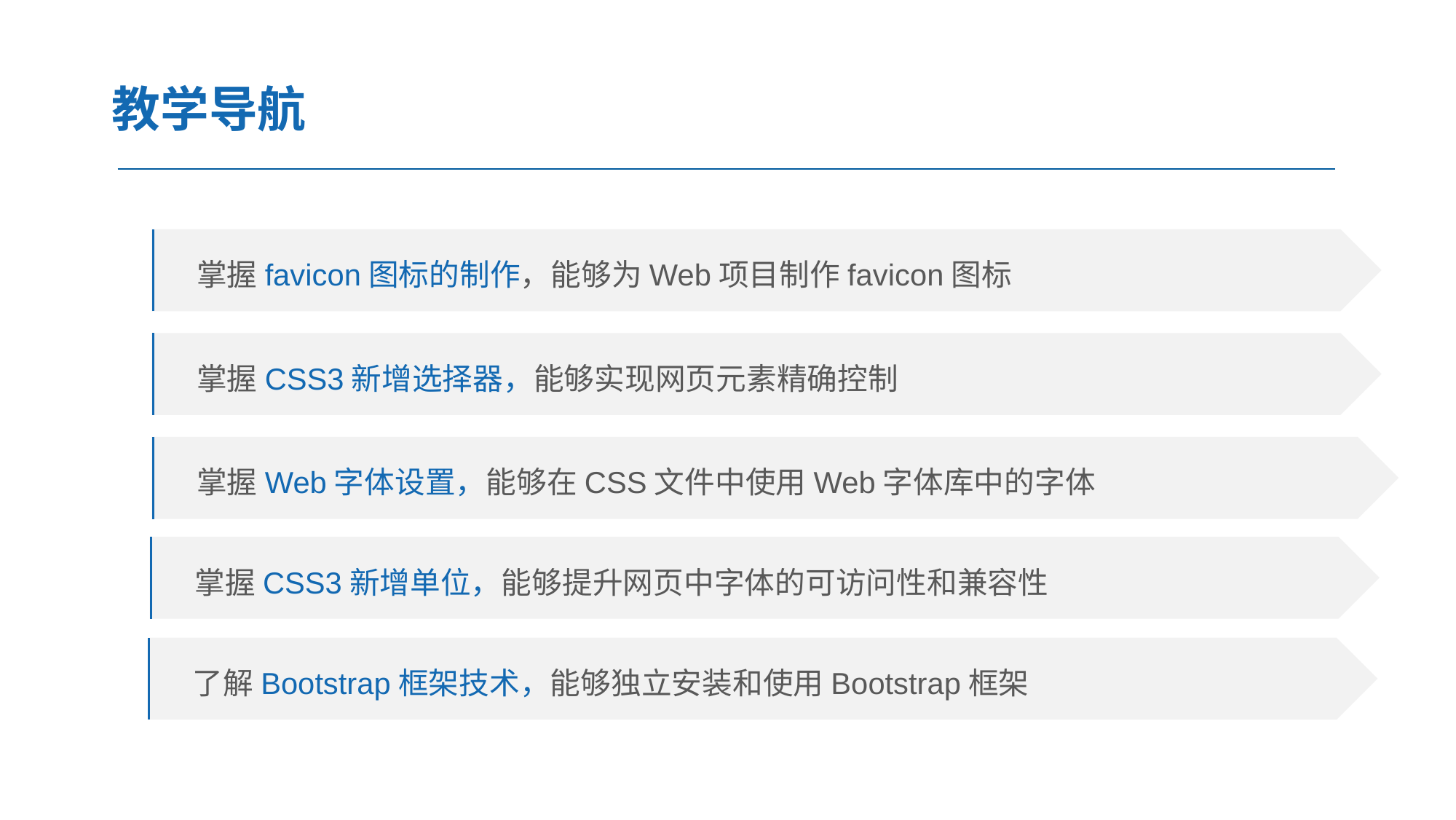

教学导航
    掌握favicon图标的制作，能够为Web项目制作favicon图标

    掌握CSS3新增选择器，能够实现网页元素精确控制

    掌握Web字体设置，能够在CSS文件中使用Web字体库中的字体

    掌握CSS3新增单位，能够提升网页中字体的可访问性和兼容性

    了解Bootstrap框架技术，能够独立安装和使用Bootstrap框架